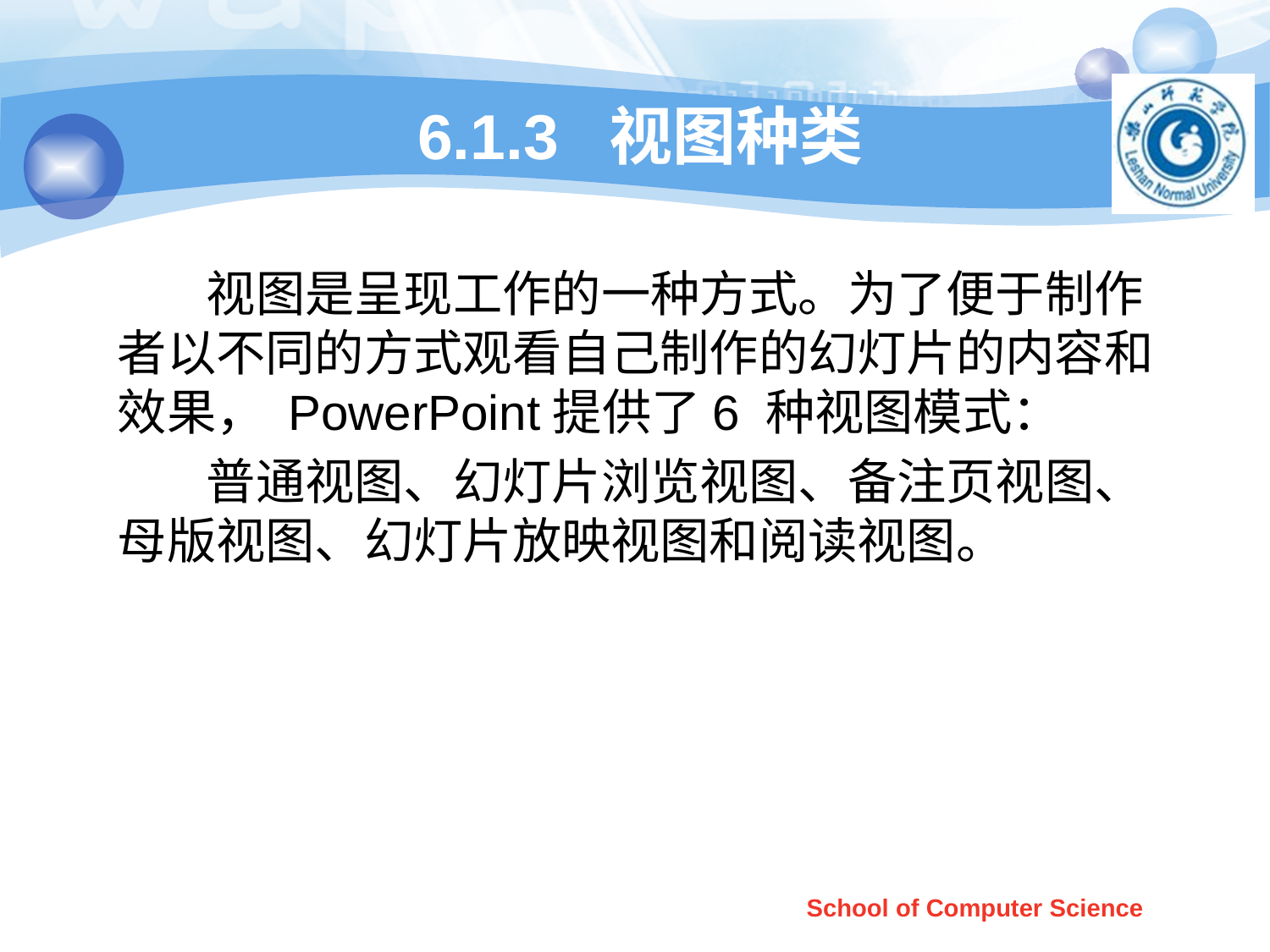

# 6.1.3  视图种类
       视图是呈现工作的一种方式。为了便于制作者以不同的方式观看自己制作的幻灯片的内容和效果， PowerPoint提供了6 种视图模式：
       普通视图、幻灯片浏览视图、备注页视图、母版视图、幻灯片放映视图和阅读视图。
School of Computer Science